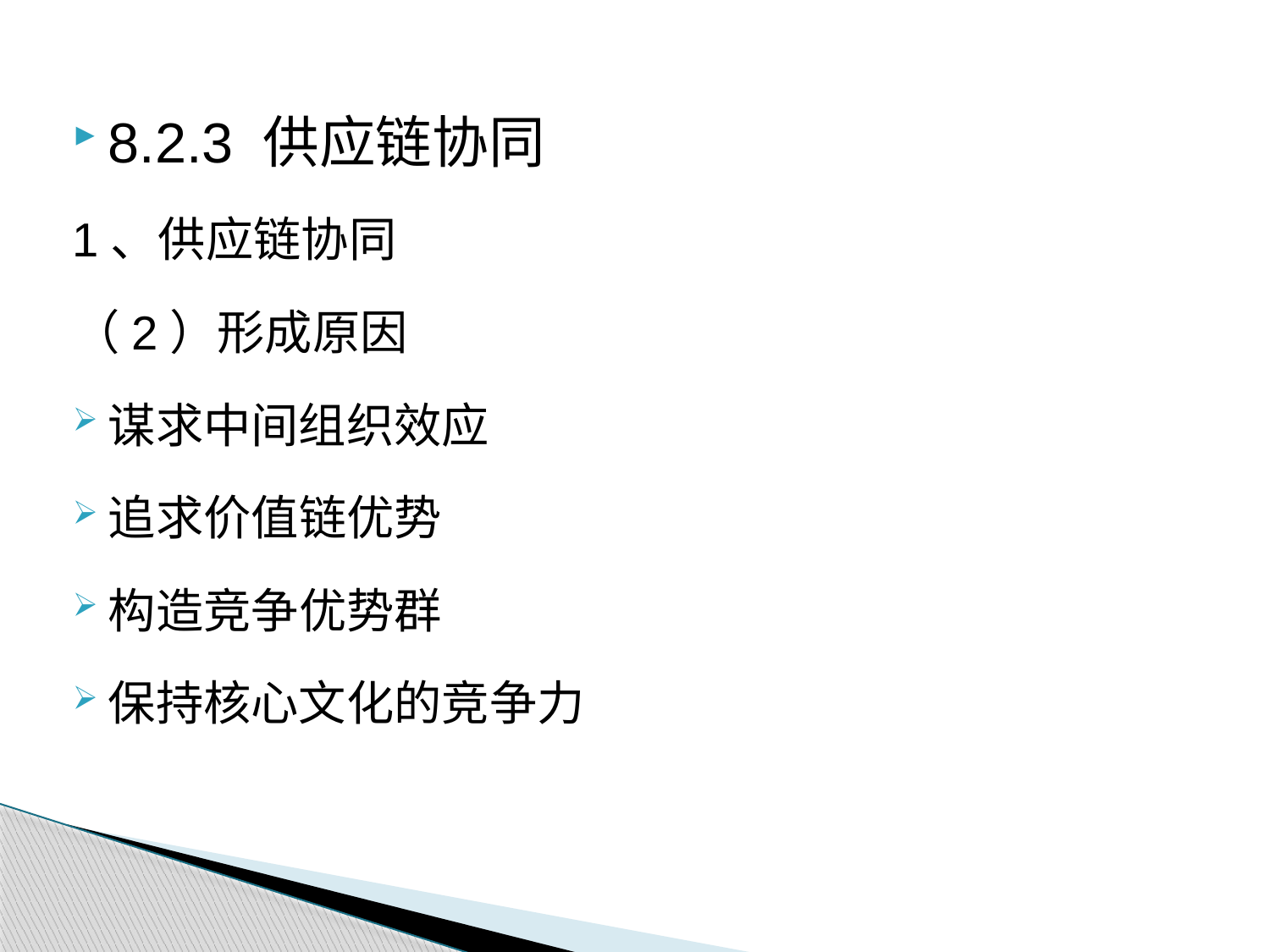

8.2.3 供应链协同
1、供应链协同
（2）形成原因
谋求中间组织效应
追求价值链优势
构造竞争优势群
保持核心文化的竞争力